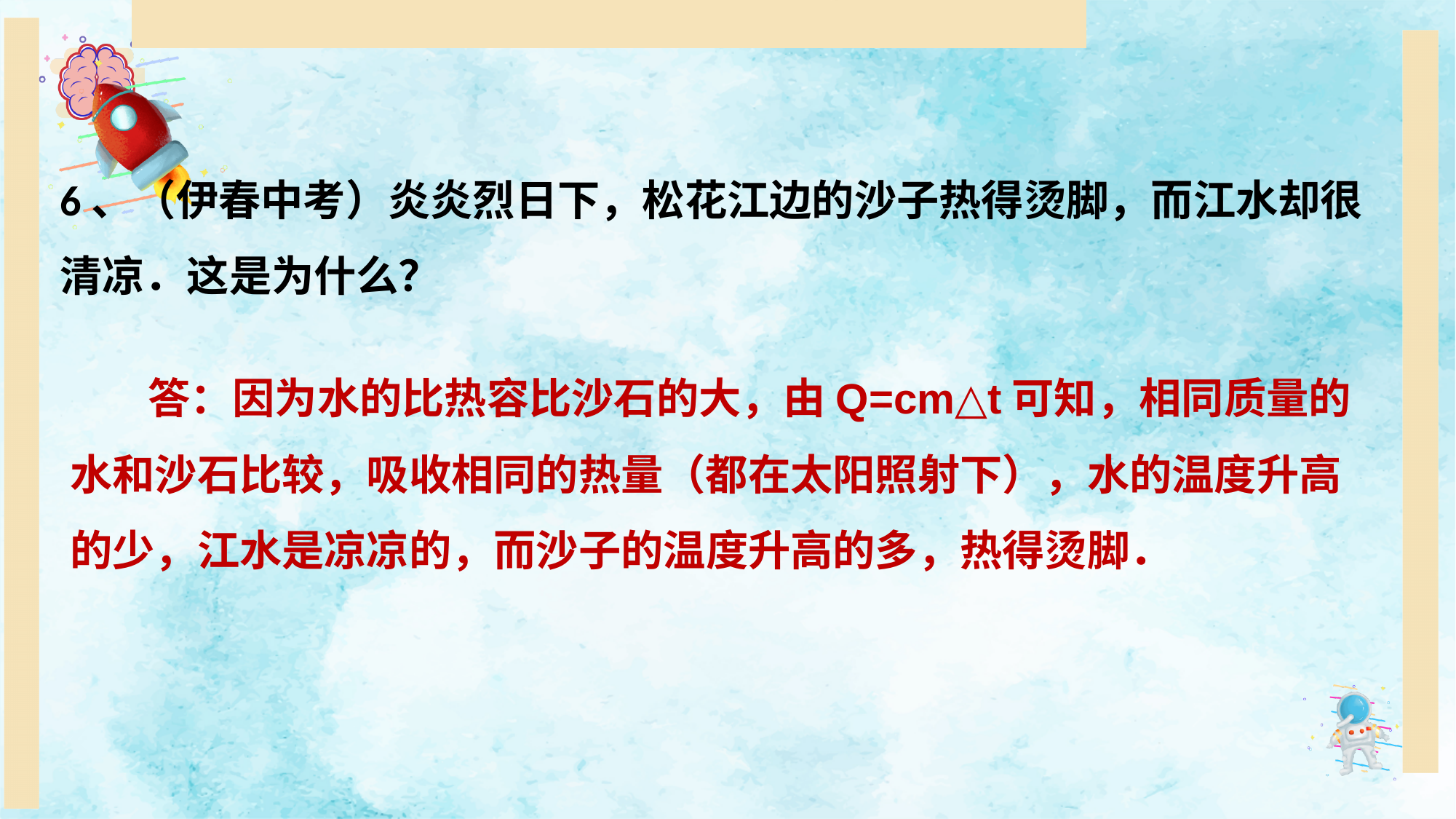

6、（伊春中考）炎炎烈日下，松花江边的沙子热得烫脚，而江水却很清凉．这是为什么？

       答：因为水的比热容比沙石的大，由Q=cm△t可知，相同质量的水和沙石比较，吸收相同的热量（都在太阳照射下），水的温度升高的少，江水是凉凉的，而沙子的温度升高的多，热得烫脚．